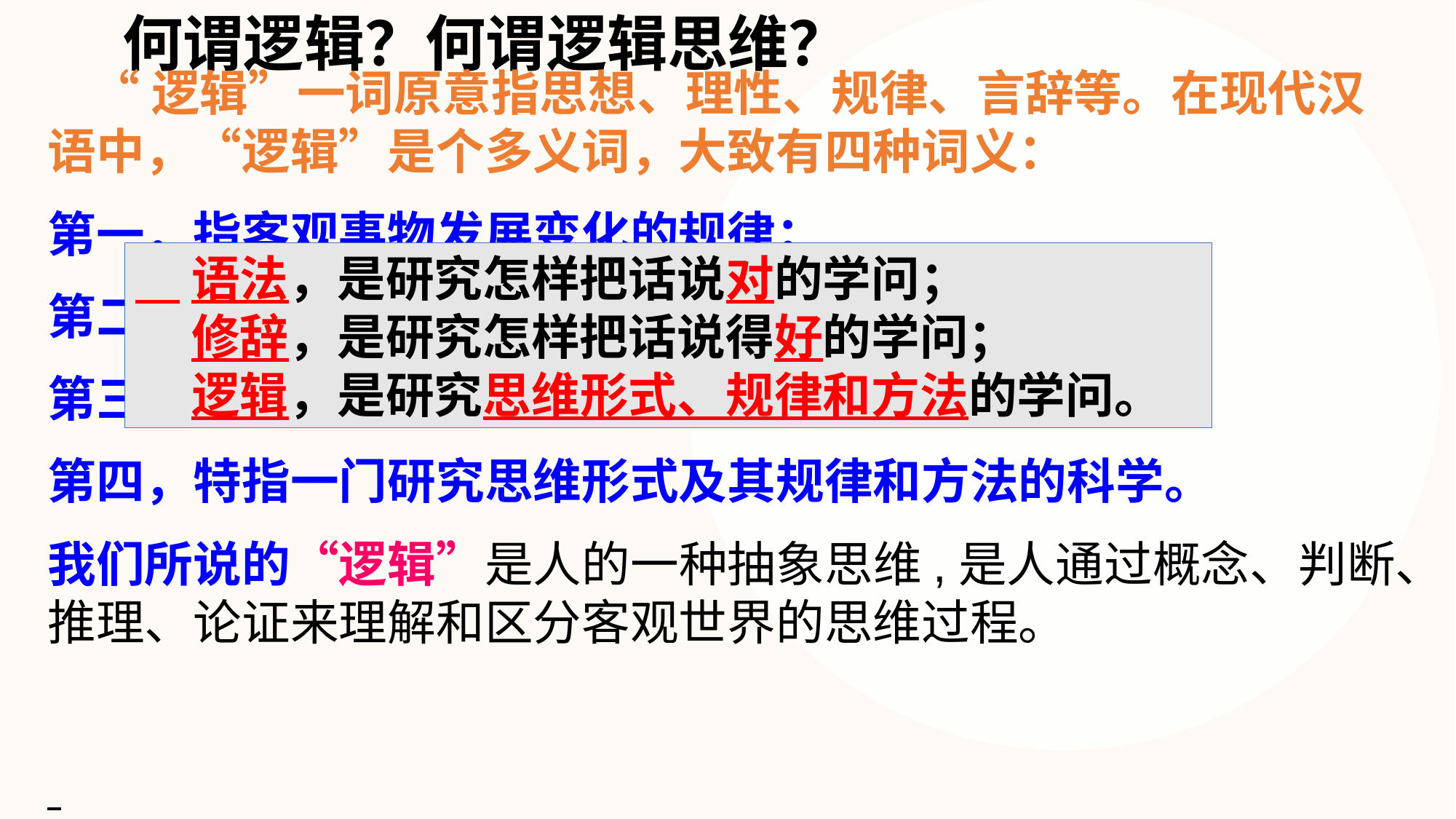

何谓逻辑？何谓逻辑思维？

    “逻辑”一词原意指思想、理性、规律、言辞等。在现代汉语中，“逻辑”是个多义词，大致有四种词义：
第一，指客观事物发展变化的规律；
第二，泛指思维的规律；
第三，指某种特殊的理论、观点和看问题的方法；
第四，特指一门研究思维形式及其规律和方法的科学。
我们所说的“逻辑”是人的一种抽象思维,是人通过概念、判断、推理、论证来理解和区分客观世界的思维过程。

    语法，是研究怎样把话说对的学问；
    修辞，是研究怎样把话说得好的学问；
    逻辑，是研究思维形式、规律和方法的学问。